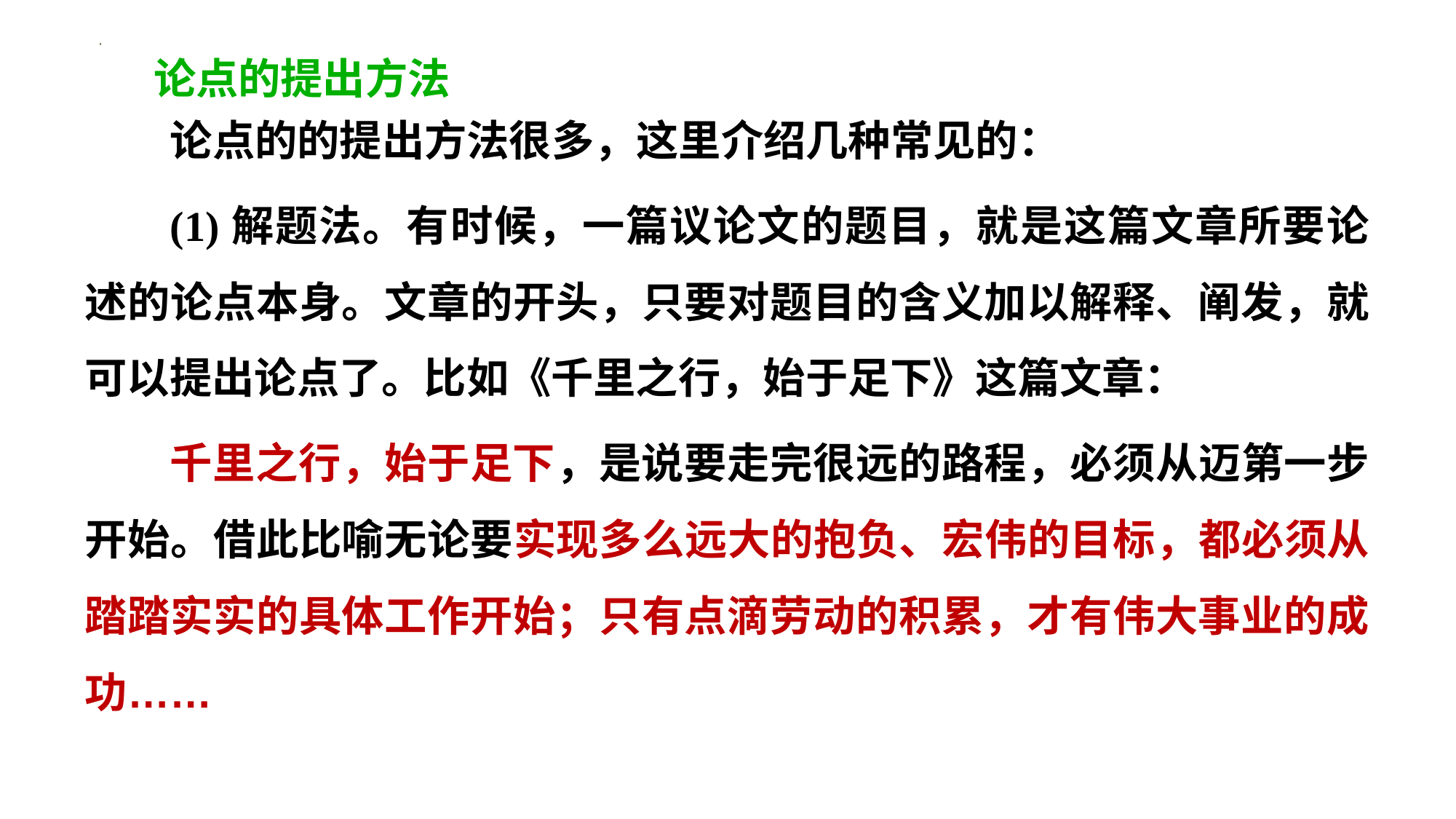

论点的提出方法
论点的的提出方法很多，这里介绍几种常见的：
(1)解题法。有时候，一篇议论文的题目，就是这篇文章所要论述的论点本身。文章的开头，只要对题目的含义加以解释、阐发，就可以提出论点了。比如《千里之行，始于足下》这篇文章：
千里之行，始于足下，是说要走完很远的路程，必须从迈第一步开始。借此比喻无论要实现多么远大的抱负、宏伟的目标，都必须从踏踏实实的具体工作开始；只有点滴劳动的积累，才有伟大事业的成功……